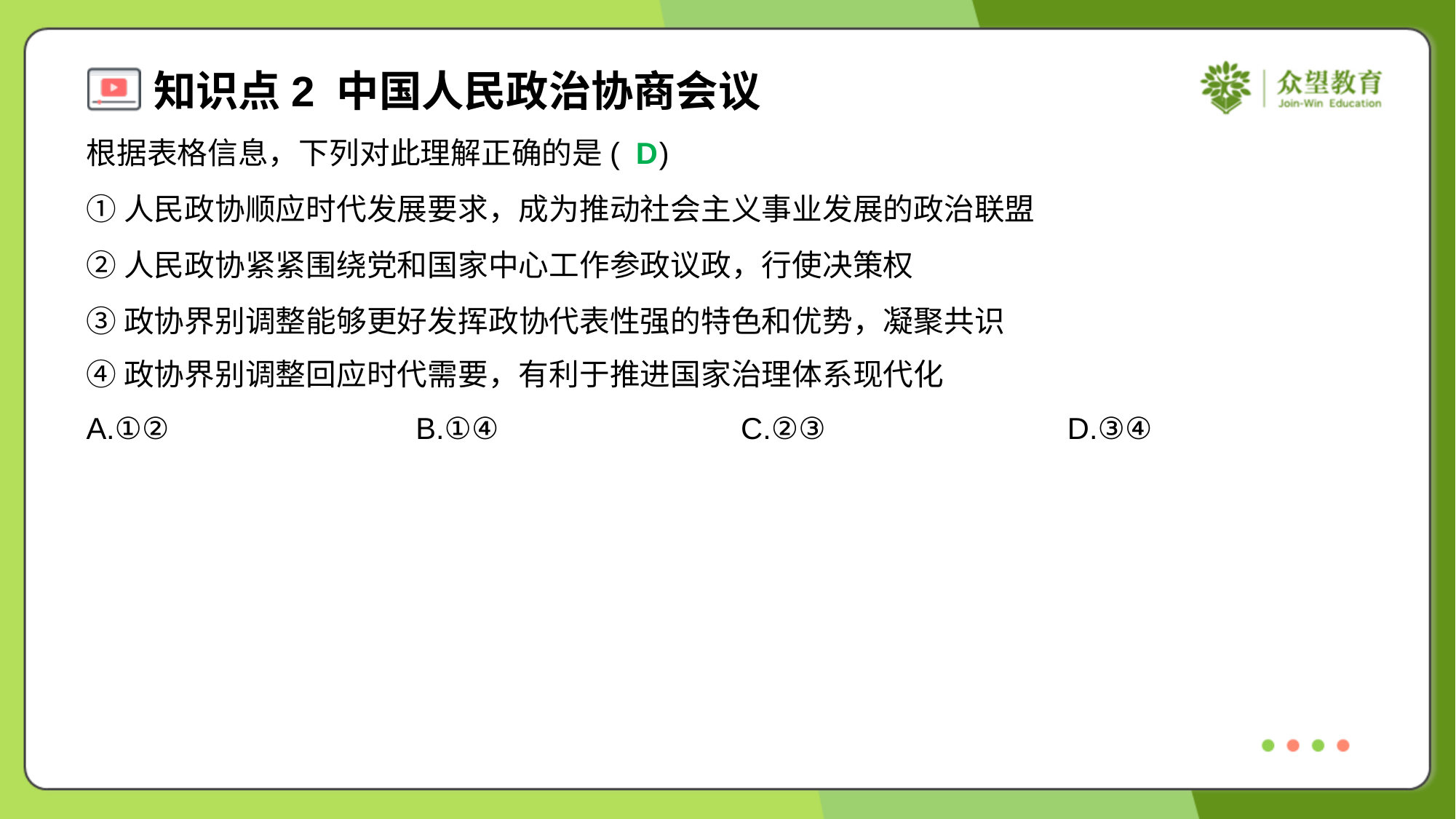

根据表格信息，下列对此理解正确的是(     )
D
①人民政协顺应时代发展要求，成为推动社会主义事业发展的政治联盟
②人民政协紧紧围绕党和国家中心工作参政议政，行使决策权
③政协界别调整能够更好发挥政协代表性强的特色和优势，凝聚共识
④政协界别调整回应时代需要，有利于推进国家治理体系现代化
A.①②	B.①④	C.②③	D.③④